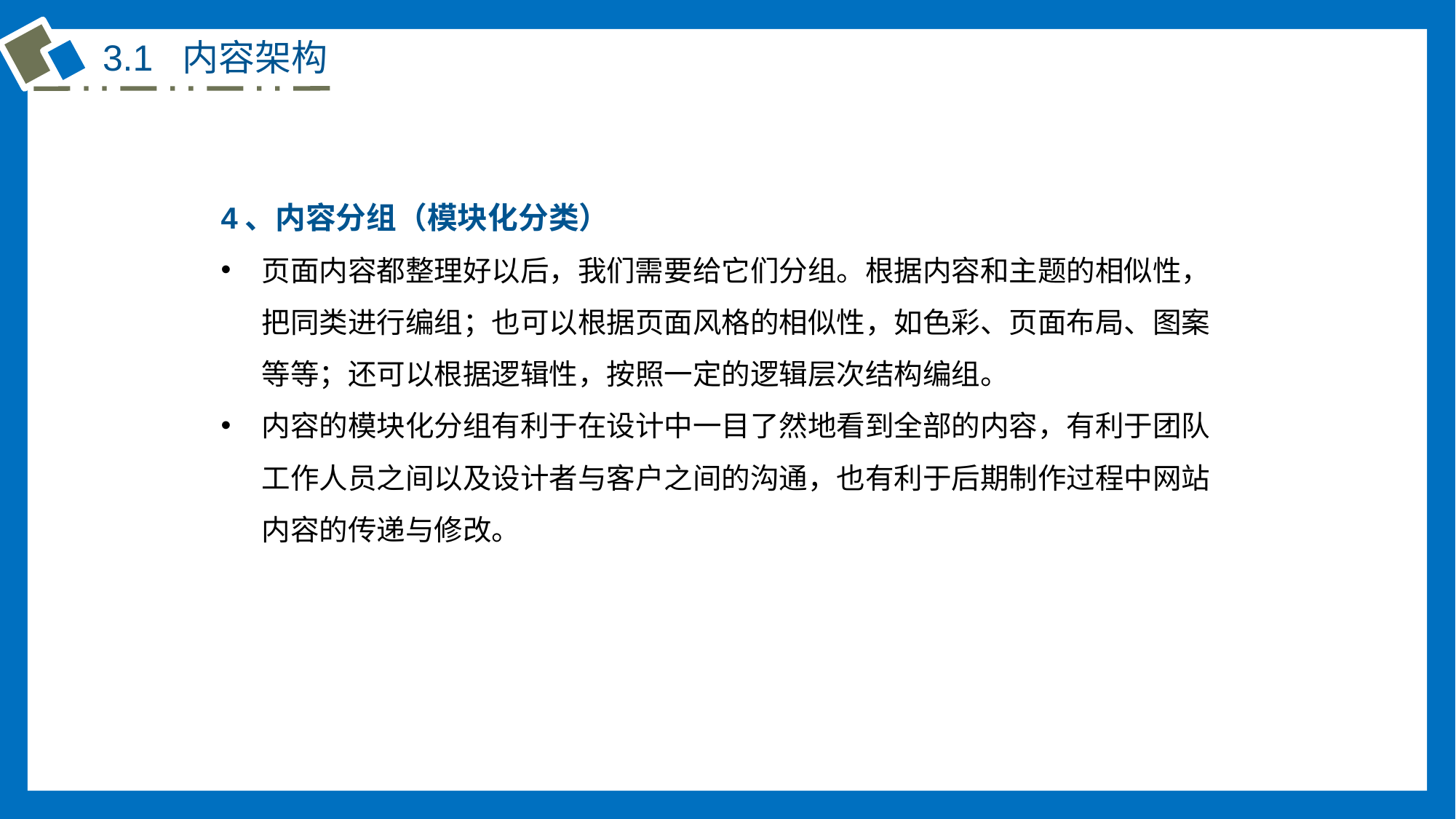

3.1  内容架构

4、内容分组（模块化分类）
页面内容都整理好以后，我们需要给它们分组。根据内容和主题的相似性，把同类进行编组；也可以根据页面风格的相似性，如色彩、页面布局、图案等等；还可以根据逻辑性，按照一定的逻辑层次结构编组。
内容的模块化分组有利于在设计中一目了然地看到全部的内容，有利于团队工作人员之间以及设计者与客户之间的沟通，也有利于后期制作过程中网站内容的传递与修改。